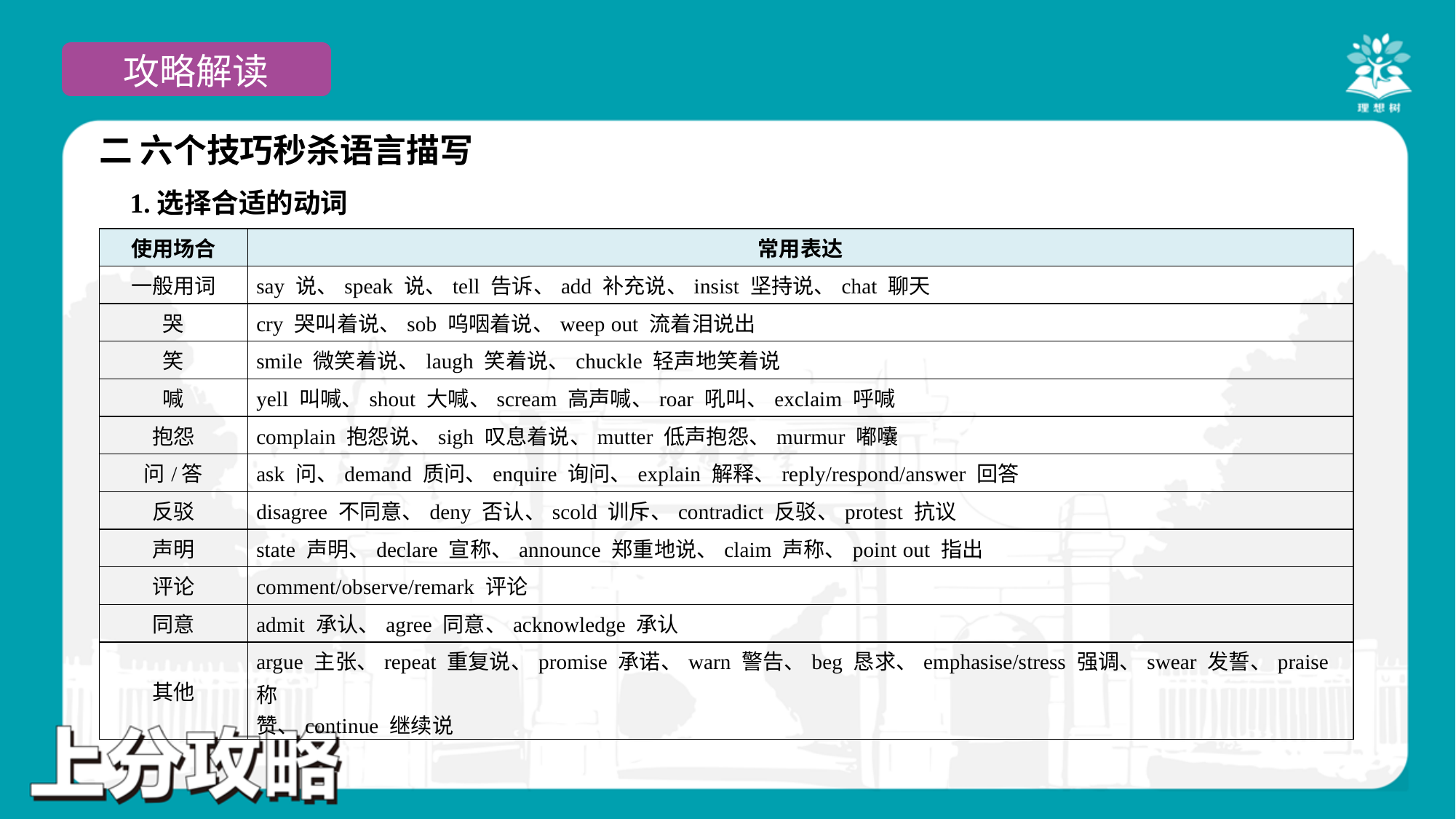

二 六个技巧秒杀语言描写
    1.选择合适的动词#1
| 使用场合 | 常用表达 |
| --- | --- |
| 一般用词 | say 说、speak 说、tell 告诉、add 补充说、insist 坚持说、chat 聊天 |
| 哭 | cry 哭叫着说、sob 呜咽着说、weep out 流着泪说出 |
| 笑 | smile 微笑着说、laugh 笑着说、chuckle 轻声地笑着说 |
| 喊 | yell 叫喊、shout 大喊、scream 高声喊、roar 吼叫、exclaim 呼喊 |
| 抱怨 | complain 抱怨说、sigh 叹息着说、mutter 低声抱怨、murmur 嘟囔 |
| 问/答 | ask 问、demand 质问、enquire 询问、explain 解释、reply/respond/answer 回答 |
| 反驳 | disagree 不同意、deny 否认、scold 训斥、contradict 反驳、protest 抗议 |
| 声明 | state 声明、declare 宣称、announce 郑重地说、claim 声称、point out 指出 |
| 评论 | comment/observe/remark 评论 |
| 同意 | admit 承认、agree 同意、acknowledge 承认 |
| 其他 | argue 主张、repeat 重复说、promise 承诺、warn 警告、beg 恳求、emphasise/stress 强调、swear 发誓、praise 称 赞、continue 继续说 |